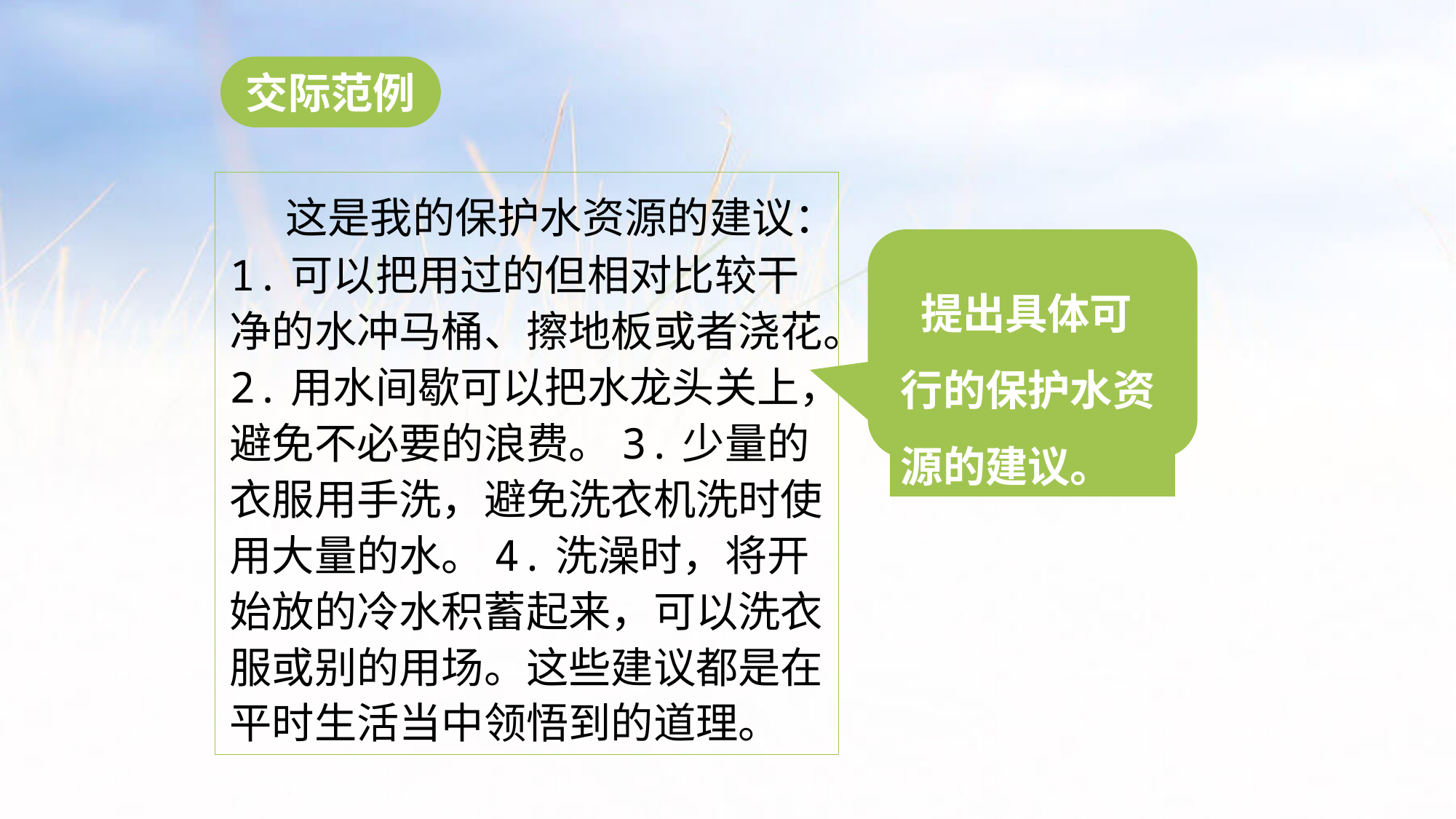

交际范例
    这是我的保护水资源的建议：1.可以把用过的但相对比较干净的水冲马桶、擦地板或者浇花。2.用水间歇可以把水龙头关上，避免不必要的浪费。3.少量的衣服用手洗，避免洗衣机洗时使用大量的水。4.洗澡时，将开始放的冷水积蓄起来，可以洗衣服或别的用场。这些建议都是在平时生活当中领悟到的道理。

 提出具体可行的保护水资源的建议。